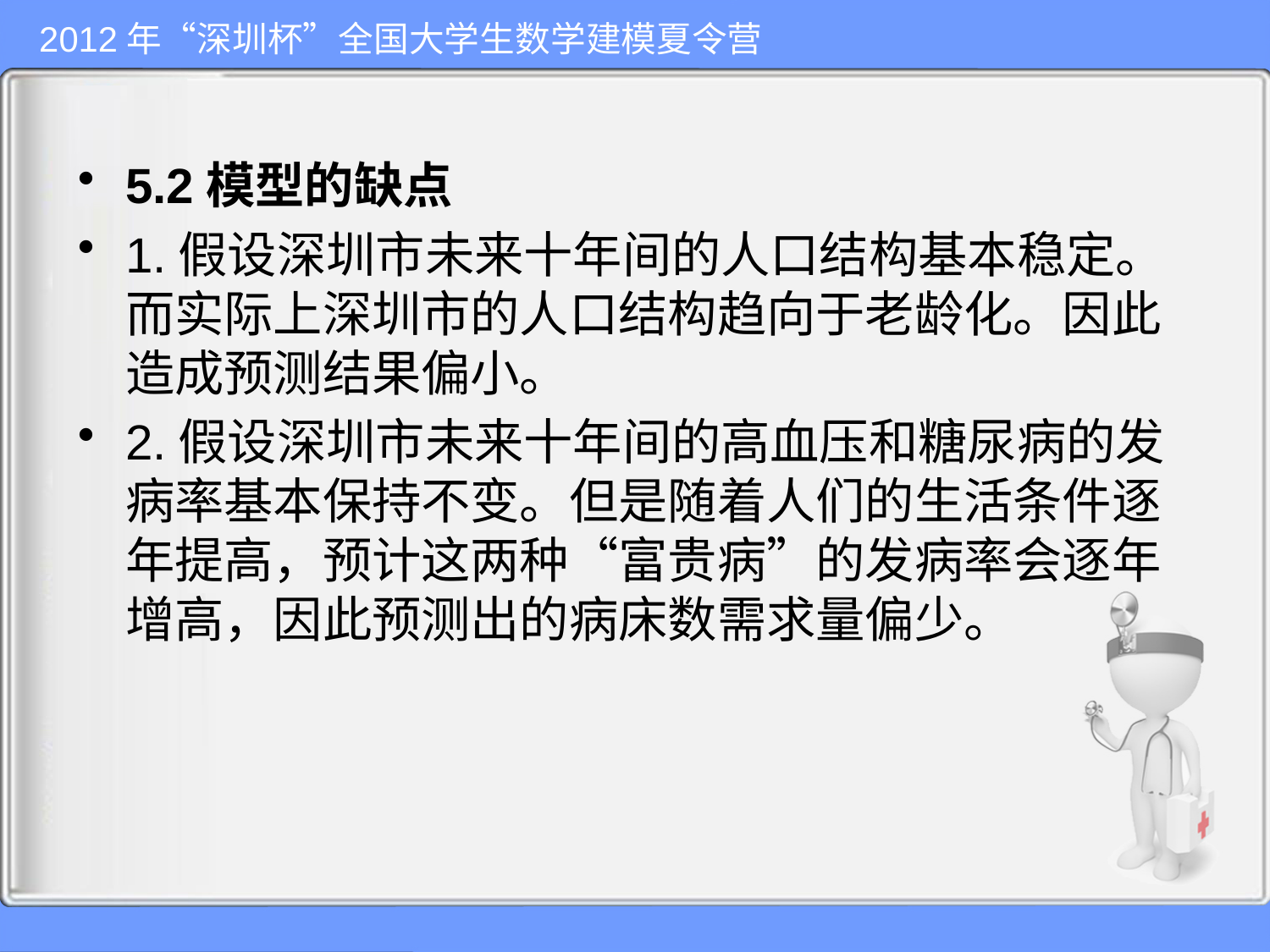

5.2模型的缺点
1.假设深圳市未来十年间的人口结构基本稳定。而实际上深圳市的人口结构趋向于老龄化。因此造成预测结果偏小。
2.假设深圳市未来十年间的高血压和糖尿病的发病率基本保持不变。但是随着人们的生活条件逐年提高，预计这两种“富贵病”的发病率会逐年增高，因此预测出的病床数需求量偏少。